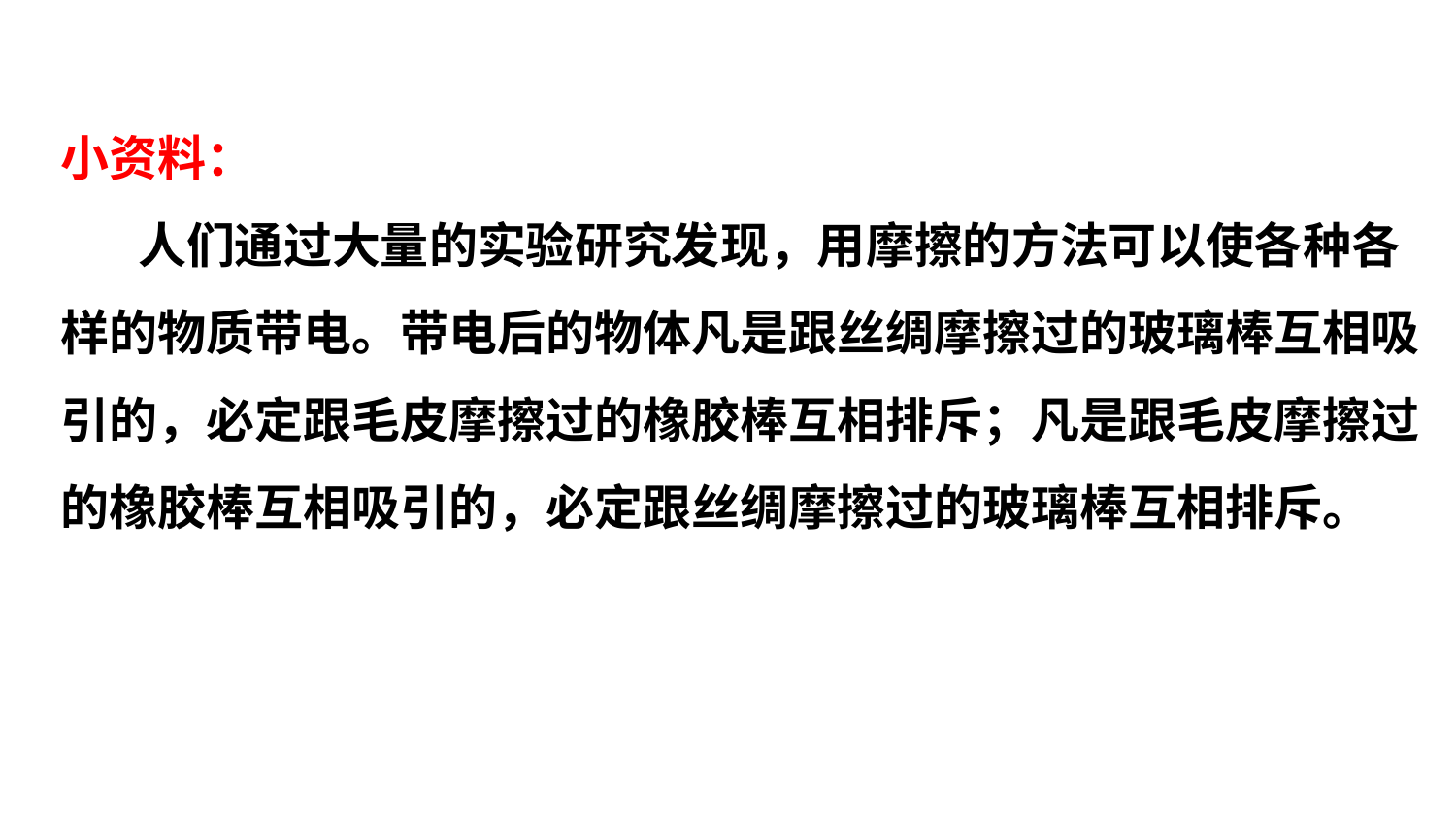

小资料：
      人们通过大量的实验研究发现，用摩擦的方法可以使各种各样的物质带电。带电后的物体凡是跟丝绸摩擦过的玻璃棒互相吸引的，必定跟毛皮摩擦过的橡胶棒互相排斥；凡是跟毛皮摩擦过的橡胶棒互相吸引的，必定跟丝绸摩擦过的玻璃棒互相排斥。